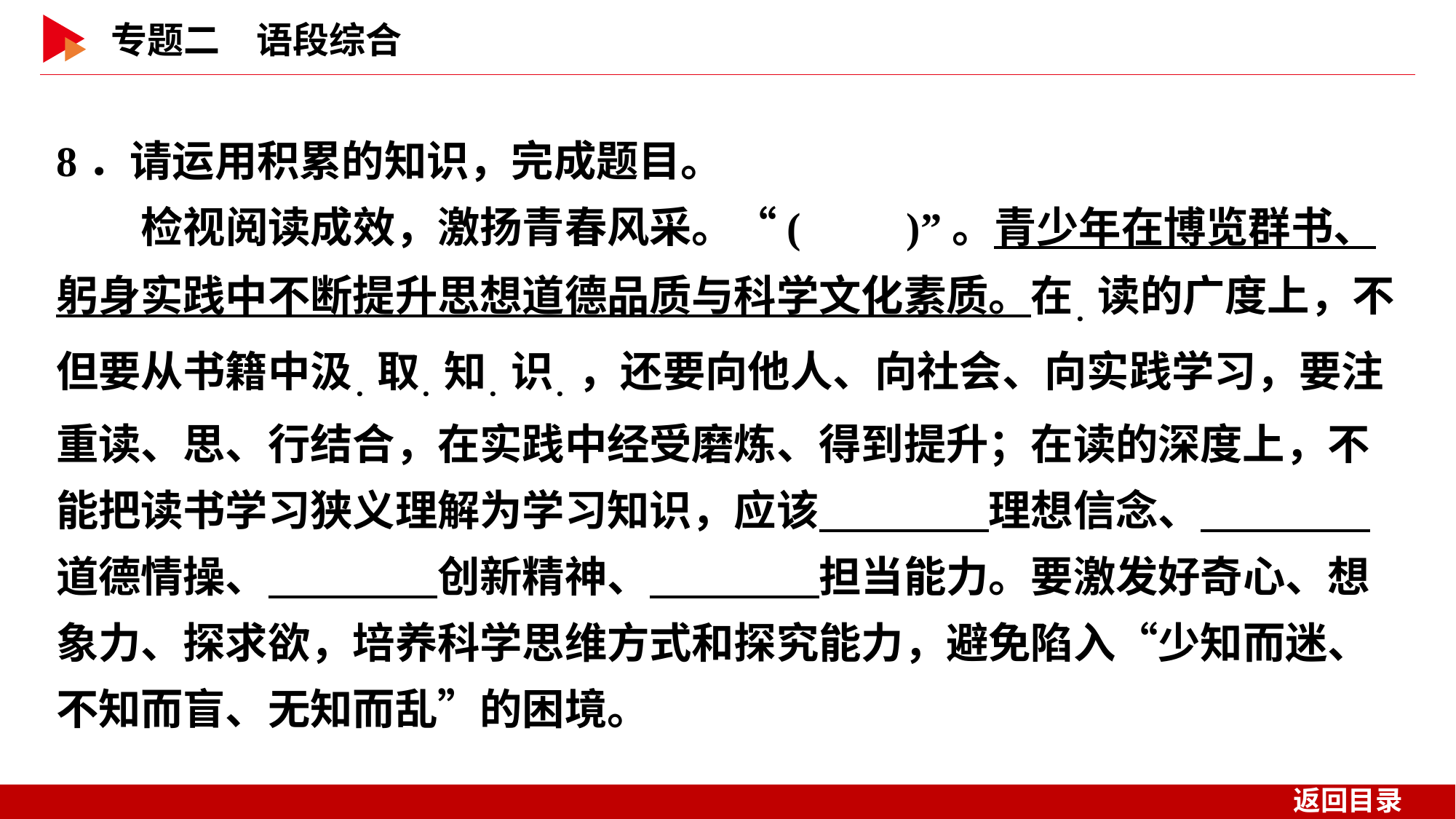

8．请运用积累的知识，完成题目。
　　检视阅读成效，激扬青春风采。“(　　)”。青少年在博览群书、躬身实践中不断提升思想道德品质与科学文化素质。在．读的广度上，不但要从书籍中汲．取．知．识．，还要向他人、向社会、向实践学习，要注重读、思、行结合，在实践中经受磨炼、得到提升；在读的深度上，不能把读书学习狭义理解为学习知识，应该　　　　理想信念、　　　　道德情操、　　　　创新精神、　　　　担当能力。要激发好奇心、想象力、探求欲，培养科学思维方式和探究能力，避免陷入“少知而迷、不知而盲、无知而乱”的困境。